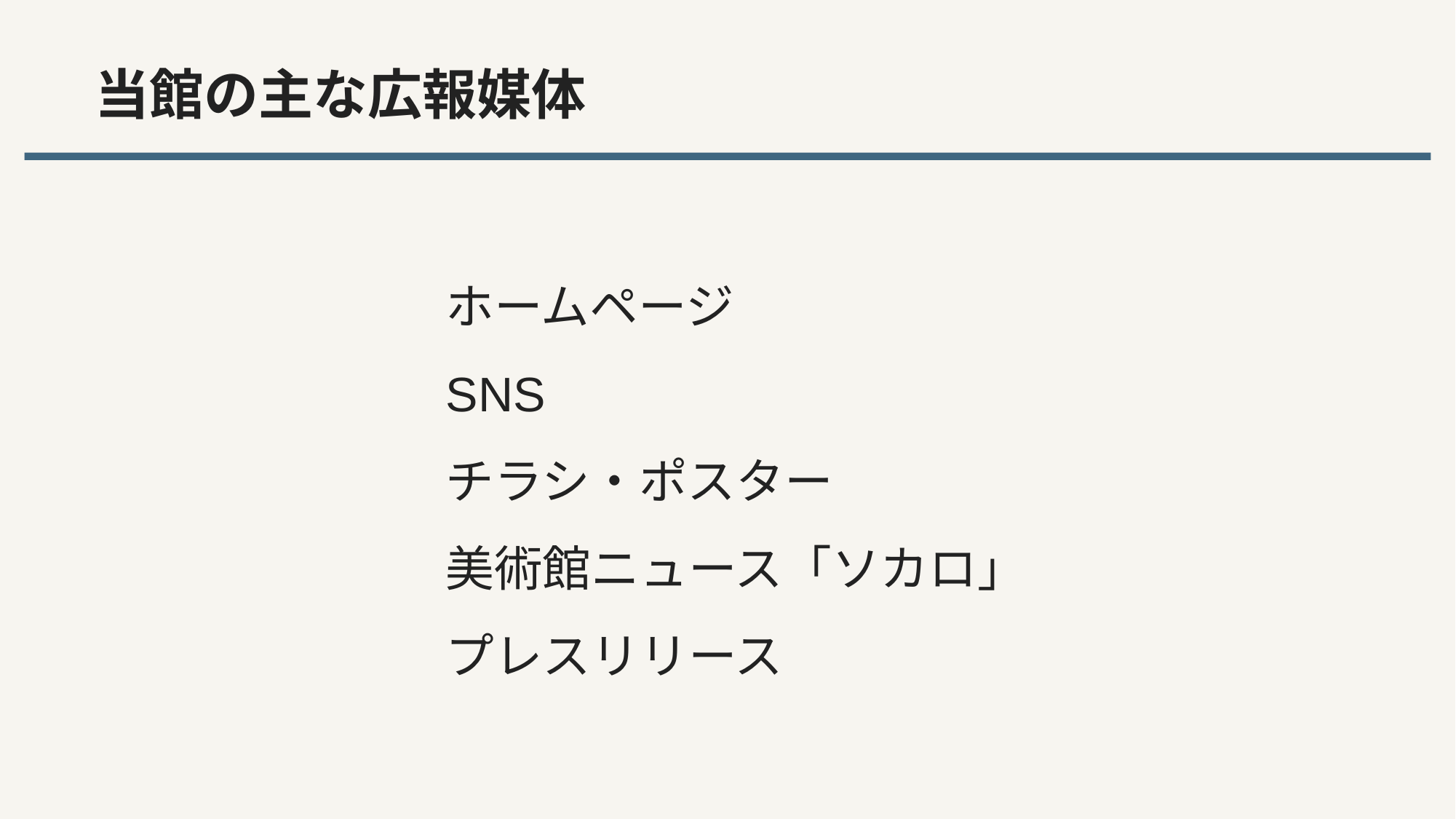

当館の主な広報媒体

ホームページ
SNS
チラシ・ポスター
美術館ニュース「ソカロ」
プレスリリース